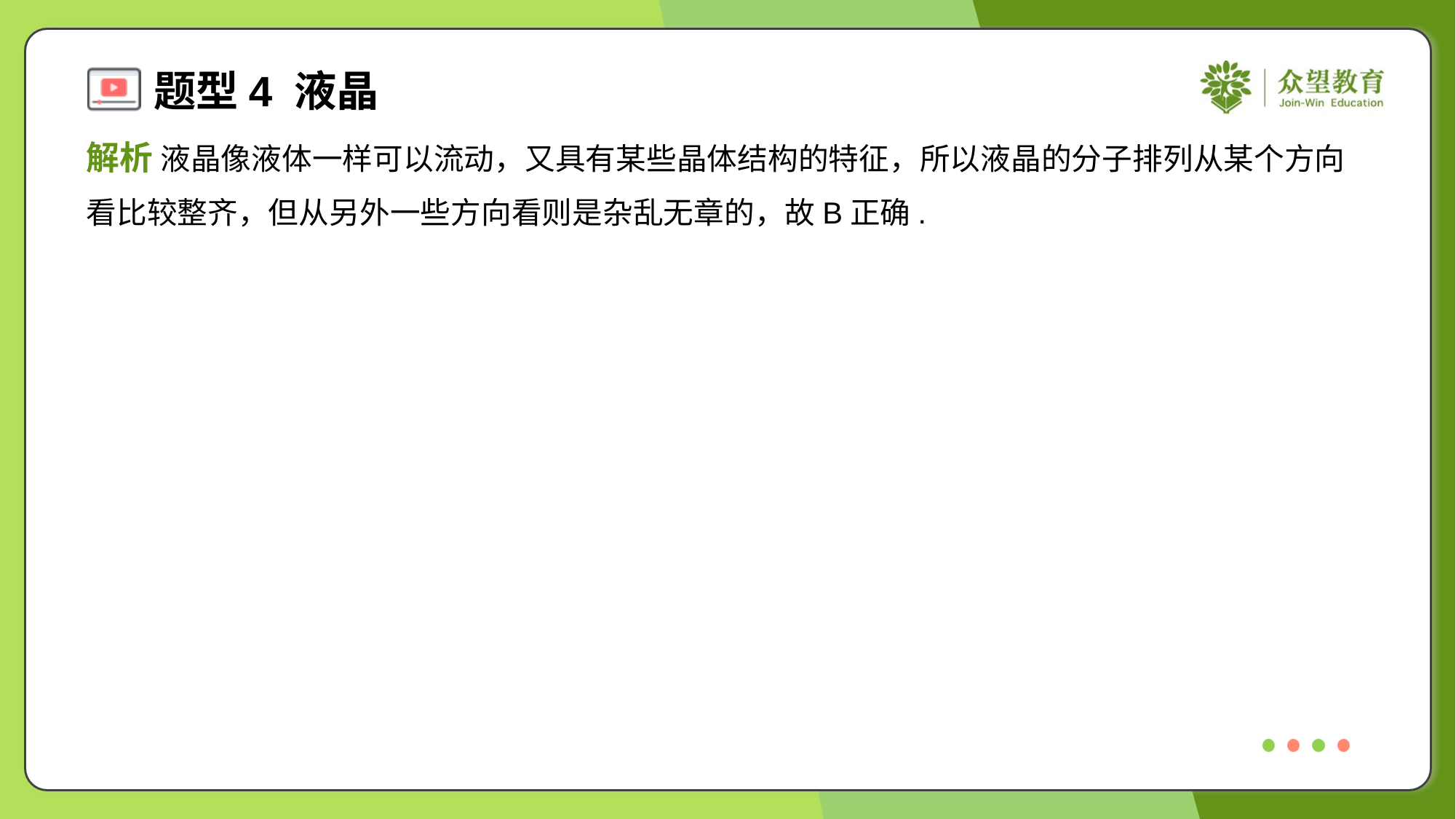

解析 液晶像液体一样可以流动，又具有某些晶体结构的特征，所以液晶的分子排列从某个方向
看比较整齐，但从另外一些方向看则是杂乱无章的，故B正确.